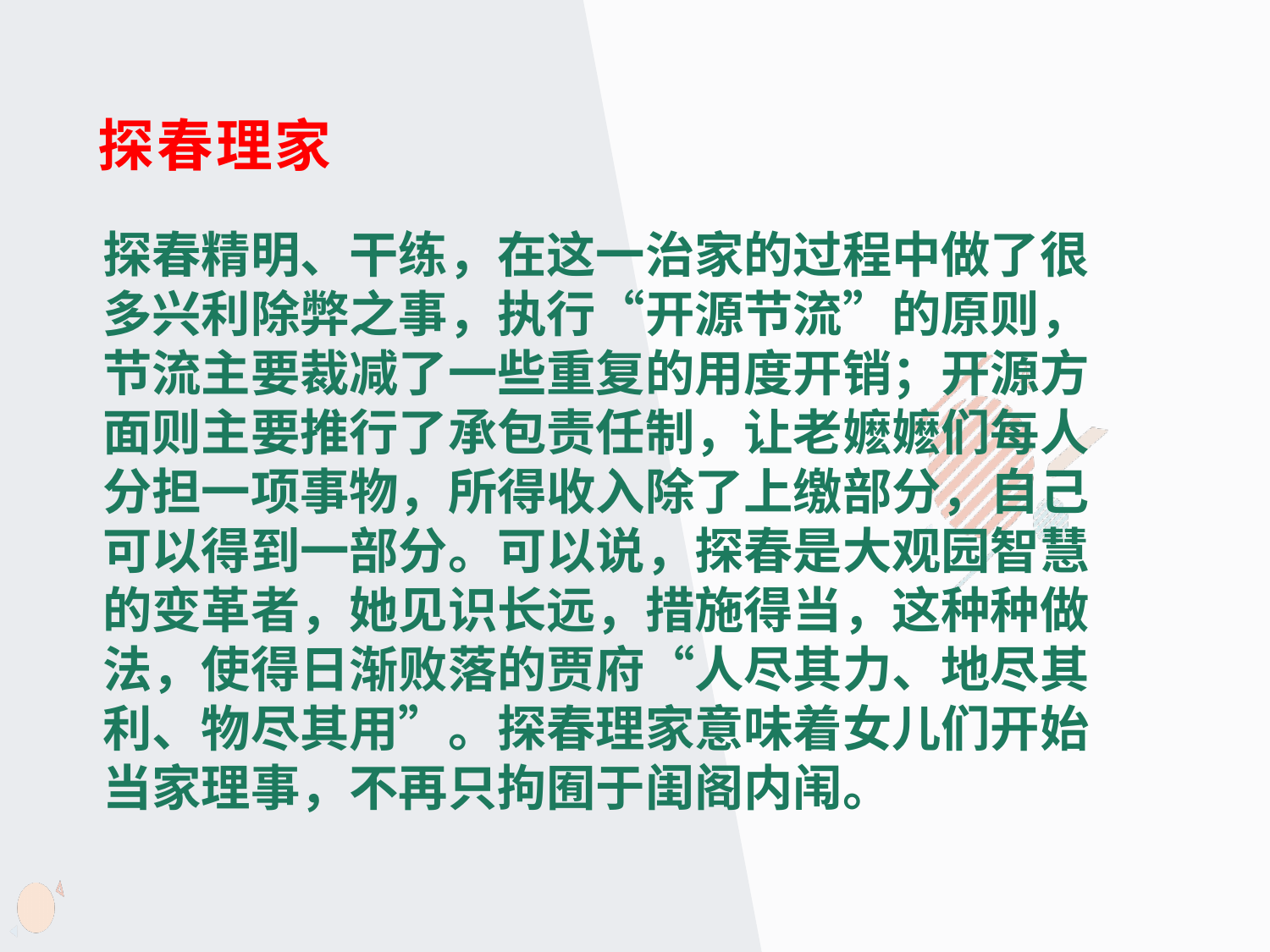

探春理家
探春精明、干练，在这一治家的过程中做了很多兴利除弊之事，执行“开源节流”的原则，节流主要裁减了一些重复的用度开销；开源方面则主要推行了承包责任制，让老嬷嬷们每人分担一项事物，所得收入除了上缴部分，自己可以得到一部分。可以说，探春是大观园智慧的变革者，她见识长远，措施得当，这种种做法，使得日渐败落的贾府“人尽其力、地尽其利、物尽其用”。探春理家意味着女儿们开始当家理事，不再只拘囿于闺阁内闱。